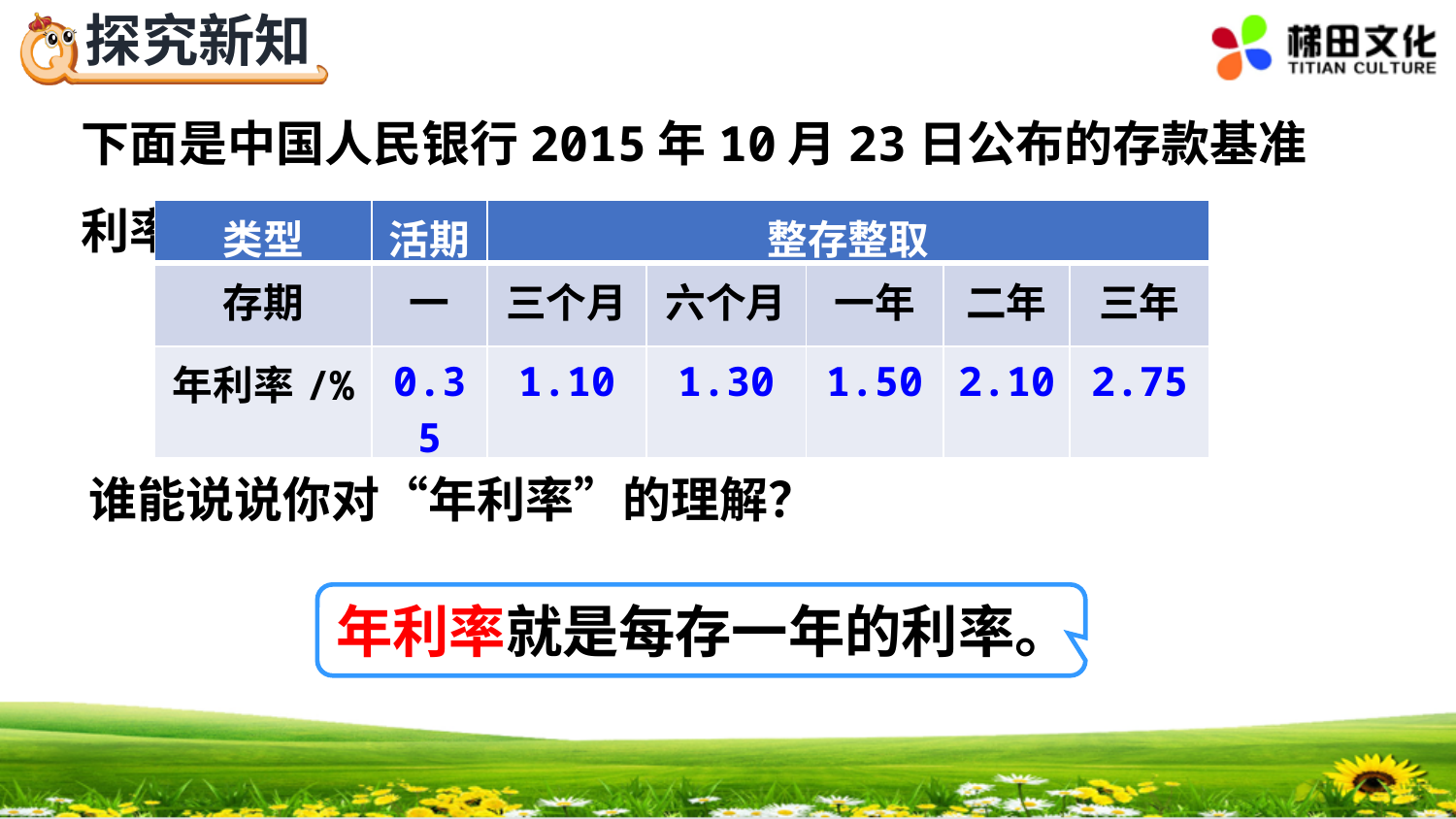

下面是中国人民银行2015年10月23日公布的存款基准利率。
| 类型 | 活期 | 整存整取 |  |  |  |  |
| --- | --- | --- | --- | --- | --- | --- |
| 存期 | 一 | 三个月 | 六个月 | 一年 | 二年 | 三年 |
| 年利率/% | 0.35 | 1.10 | 1.30 | 1.50 | 2.10 | 2.75 |
谁能说说你对“年利率”的理解？
年利率就是每存一年的利率。